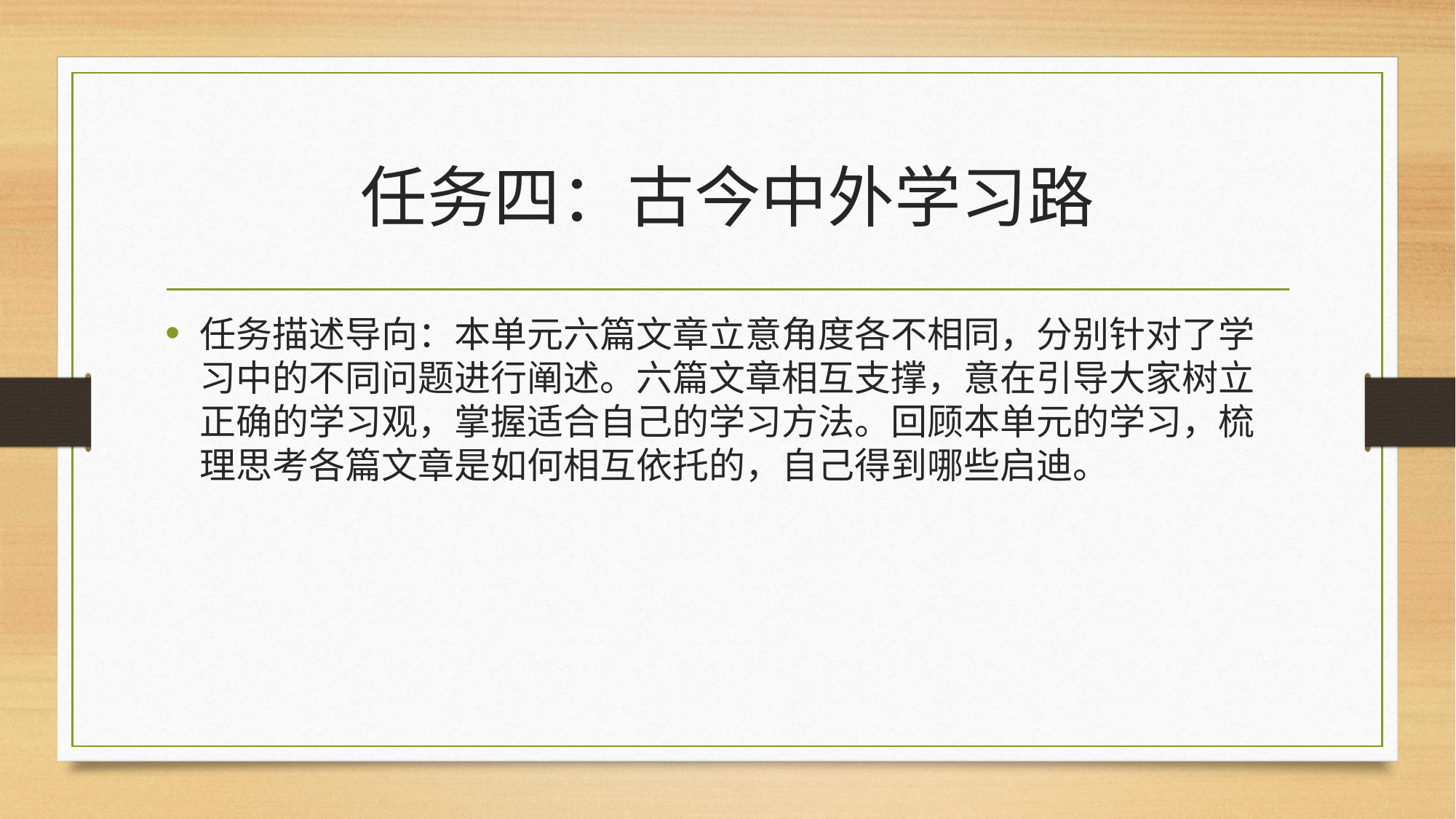

# 任务四：古今中外学习路
任务描述导向：本单元六篇文章立意角度各不相同，分别针对了学习中的不同问题进行阐述。六篇文章相互支撑，意在引导大家树立正确的学习观，掌握适合自己的学习方法。回顾本单元的学习，梳理思考各篇文章是如何相互依托的，自己得到哪些启迪。